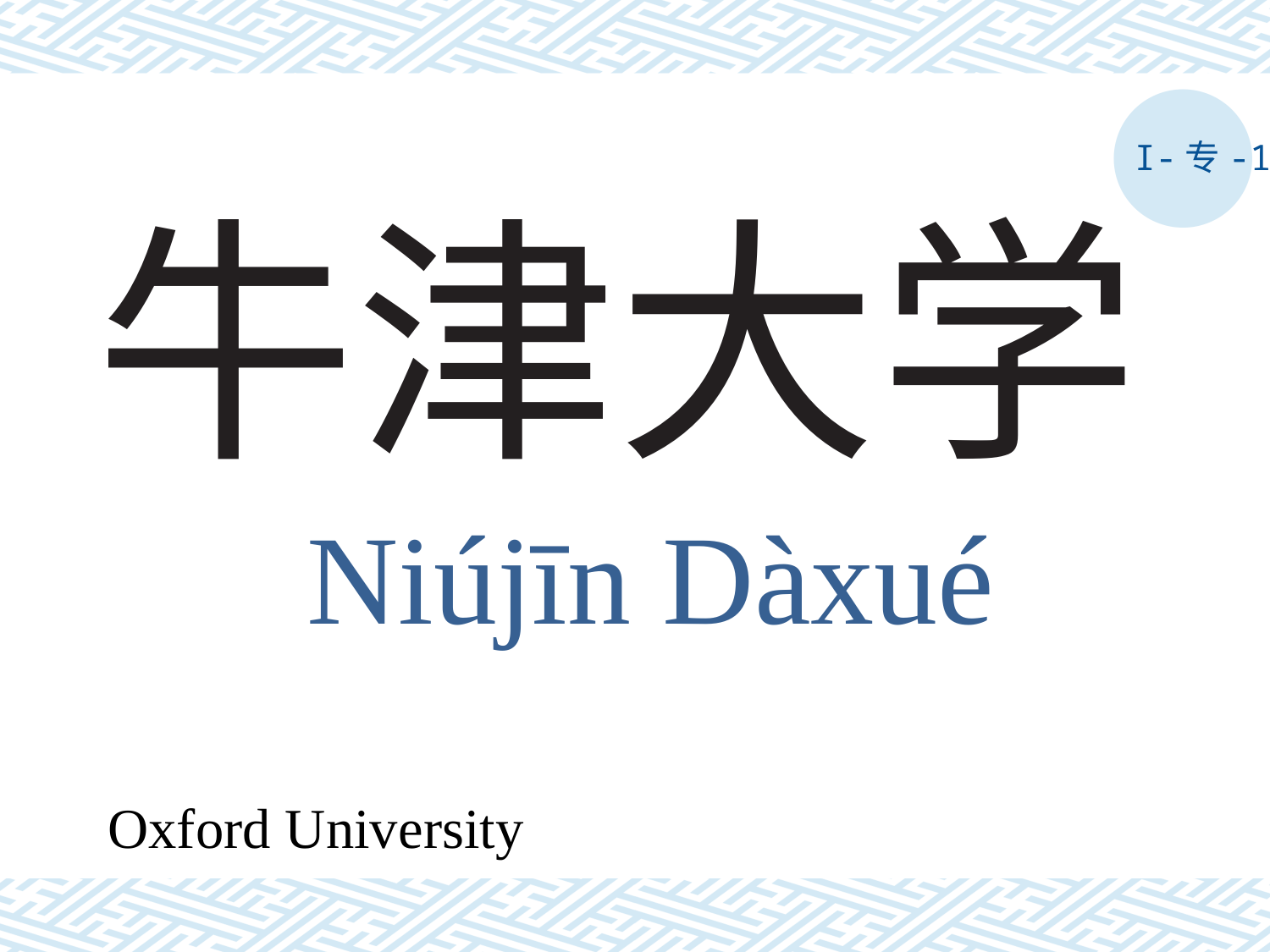

I-专-1

# 牛津大学
Niújīn Dàxué
Oxford University